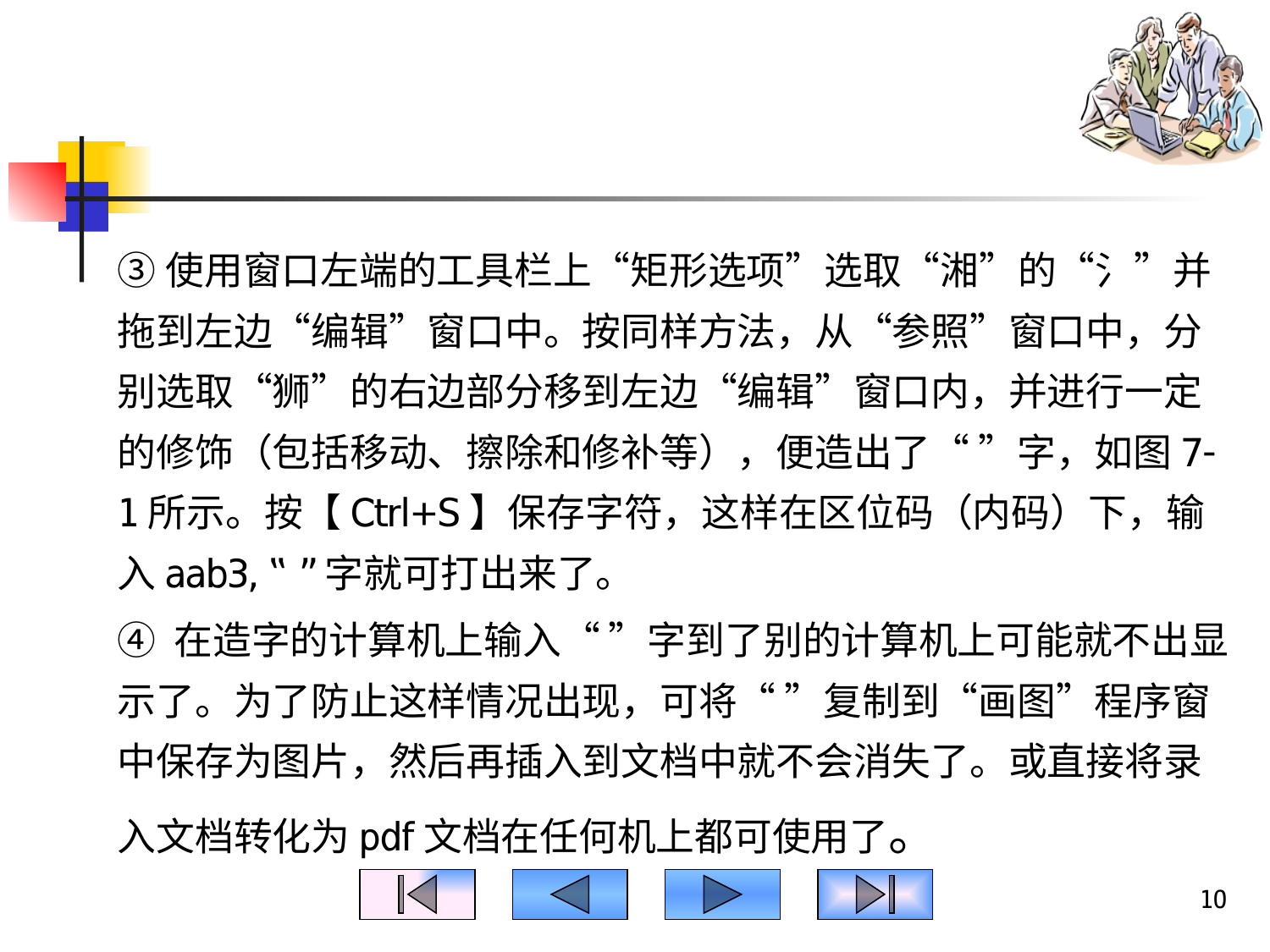

#
③使用窗口左端的工具栏上“矩形选项”选取“湘”的“氵”并拖到左边“编辑”窗口中。按同样方法，从“参照”窗口中，分别选取“狮”的右边部分移到左边“编辑”窗口内，并进行一定的修饰（包括移动、擦除和修补等），便造出了“ ”字，如图7-1所示。按【Ctrl+S】保存字符，这样在区位码（内码）下，输入aab3, “ ”字就可打出来了。
④ 在造字的计算机上输入“ ”字到了别的计算机上可能就不出显示了。为了防止这样情况出现，可将“ ”复制到“画图”程序窗中保存为图片，然后再插入到文档中就不会消失了。或直接将录入文档转化为pdf文档在任何机上都可使用了。
10